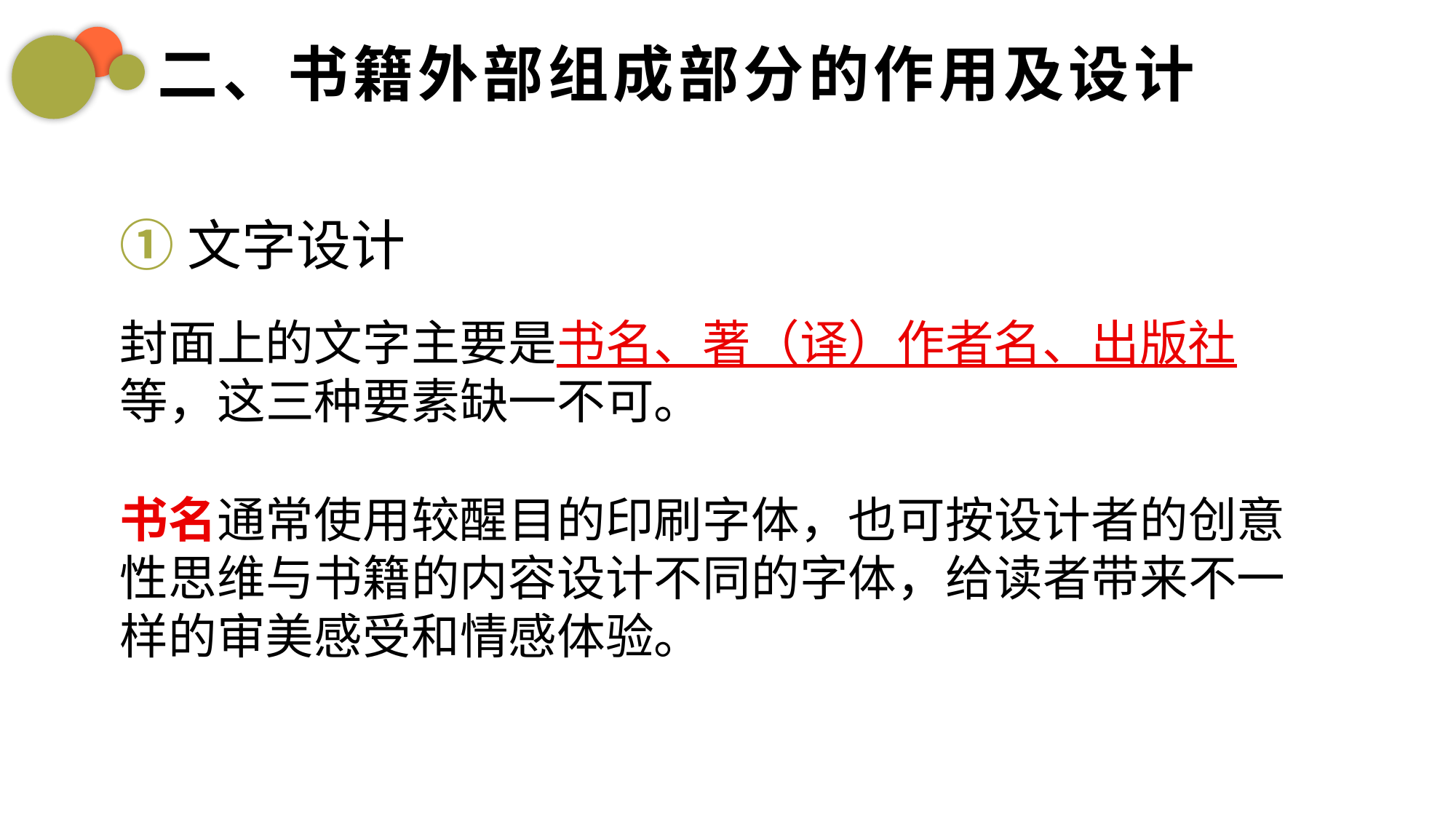

二、书籍外部组成部分的作用及设计
①文字设计
封面上的文字主要是书名、著（译）作者名、出版社等，这三种要素缺一不可。
书名通常使用较醒目的印刷字体，也可按设计者的创意性思维与书籍的内容设计不同的字体，给读者带来不一样的审美感受和情感体验。